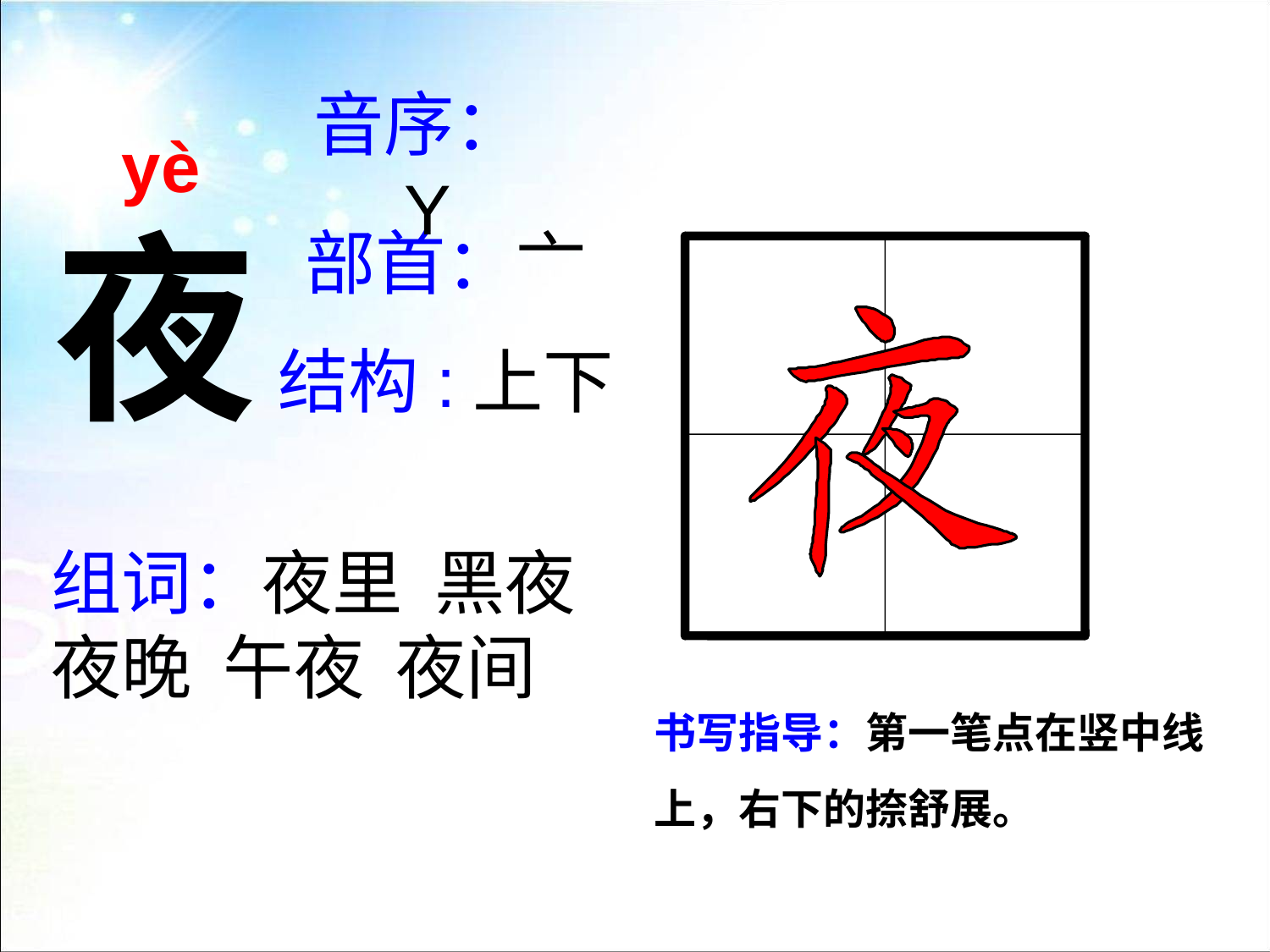

yè
音序：Y
夜
部首：亠

结构:上下

组词：夜里  黑夜
夜晚  午夜  夜间
书写指导：第一笔点在竖中线上，右下的捺舒展。